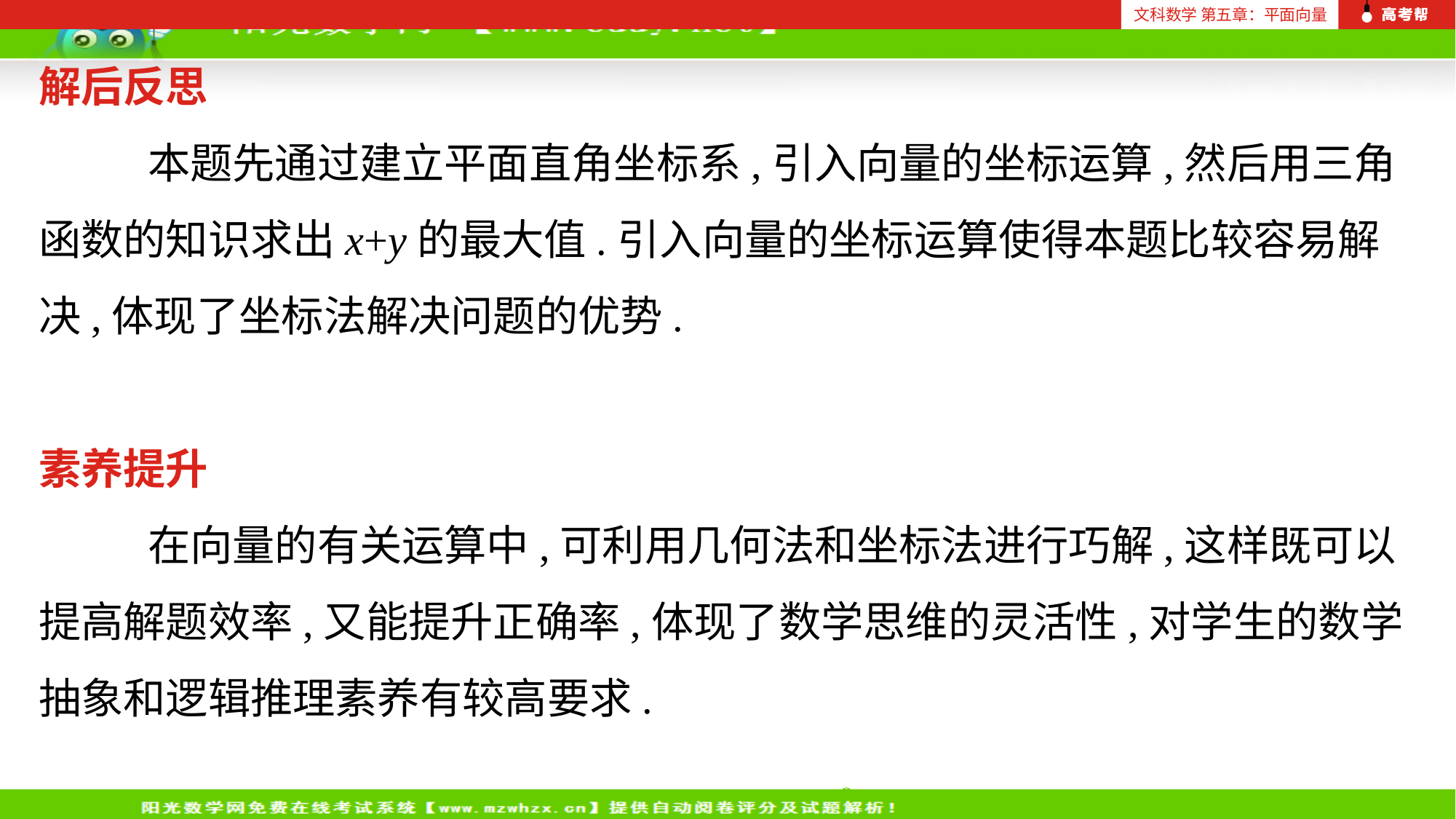

文科数学 第五章：平面向量

解后反思
	本题先通过建立平面直角坐标系,引入向量的坐标运算,然后用三角函数的知识求出x+y的最大值.引入向量的坐标运算使得本题比较容易解决,体现了坐标法解决问题的优势.

素养提升
	在向量的有关运算中,可利用几何法和坐标法进行巧解,这样既可以提高解题效率,又能提升正确率,体现了数学思维的灵活性,对学生的数学抽象和逻辑推理素养有较高要求.